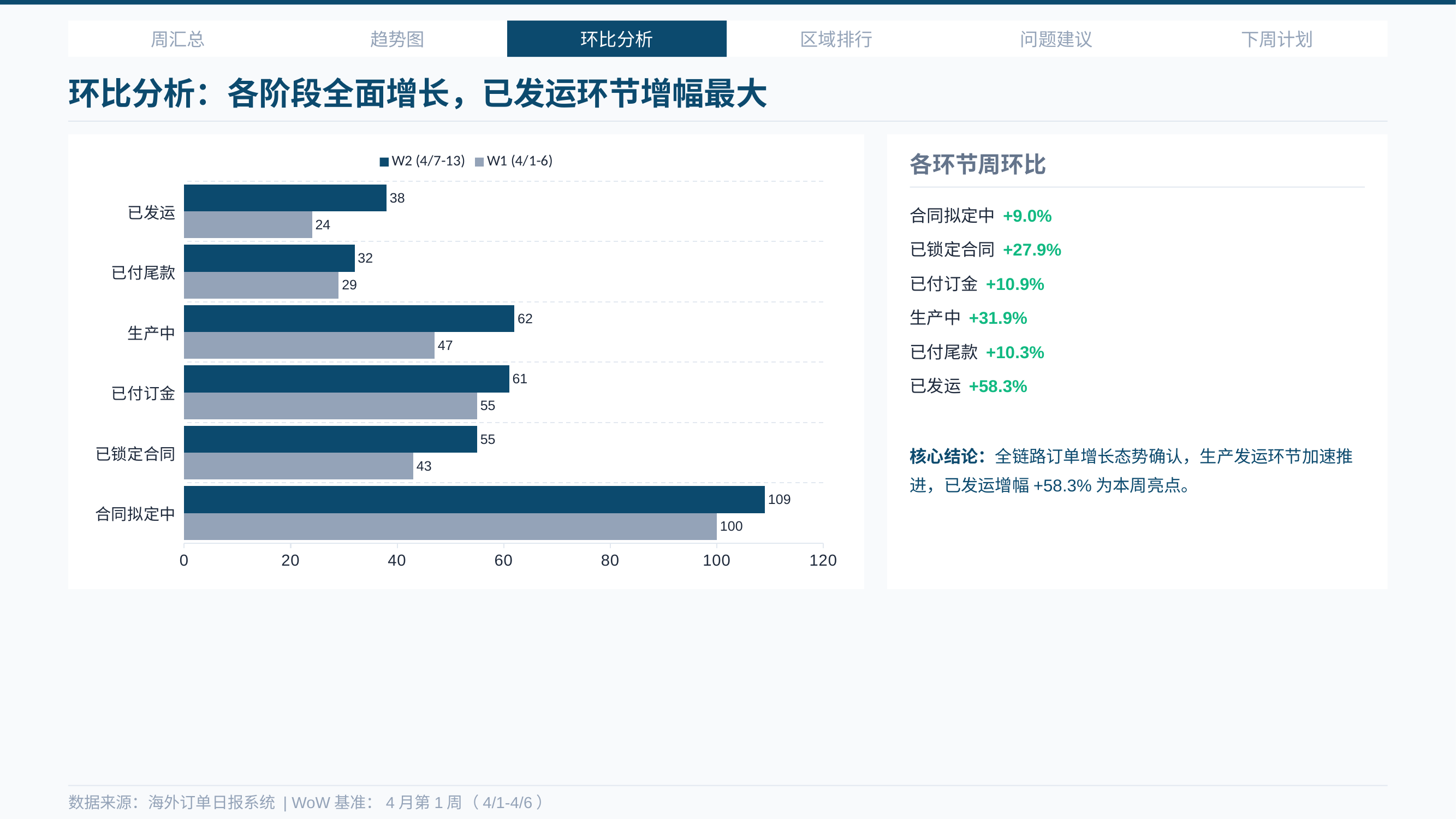

周汇总
趋势图

环比分析
区域排行
问题建议
下周计划
环比分析：各阶段全面增长，已发运环节增幅最大

### Chart

| Category | W1 (4/1-6) | W2 (4/7-13) |
|---|---|---|
| 合同拟定中 | 100.0 | 109.0 |
| 已锁定合同 | 43.0 | 55.0 |
| 已付订金 | 55.0 | 61.0 |
| 生产中 | 47.0 | 62.0 |
| 已付尾款 | 29.0 | 32.0 |
| 已发运 | 24.0 | 38.0 |
各环节周环比

合同拟定中 +9.0%
已锁定合同 +27.9%
已付订金 +10.9%
生产中 +31.9%
已付尾款 +10.3%
已发运 +58.3%
核心结论：全链路订单增长态势确认，生产发运环节加速推进，已发运增幅+58.3%为本周亮点。

数据来源：海外订单日报系统 | WoW基准：4月第1周（4/1-4/6）